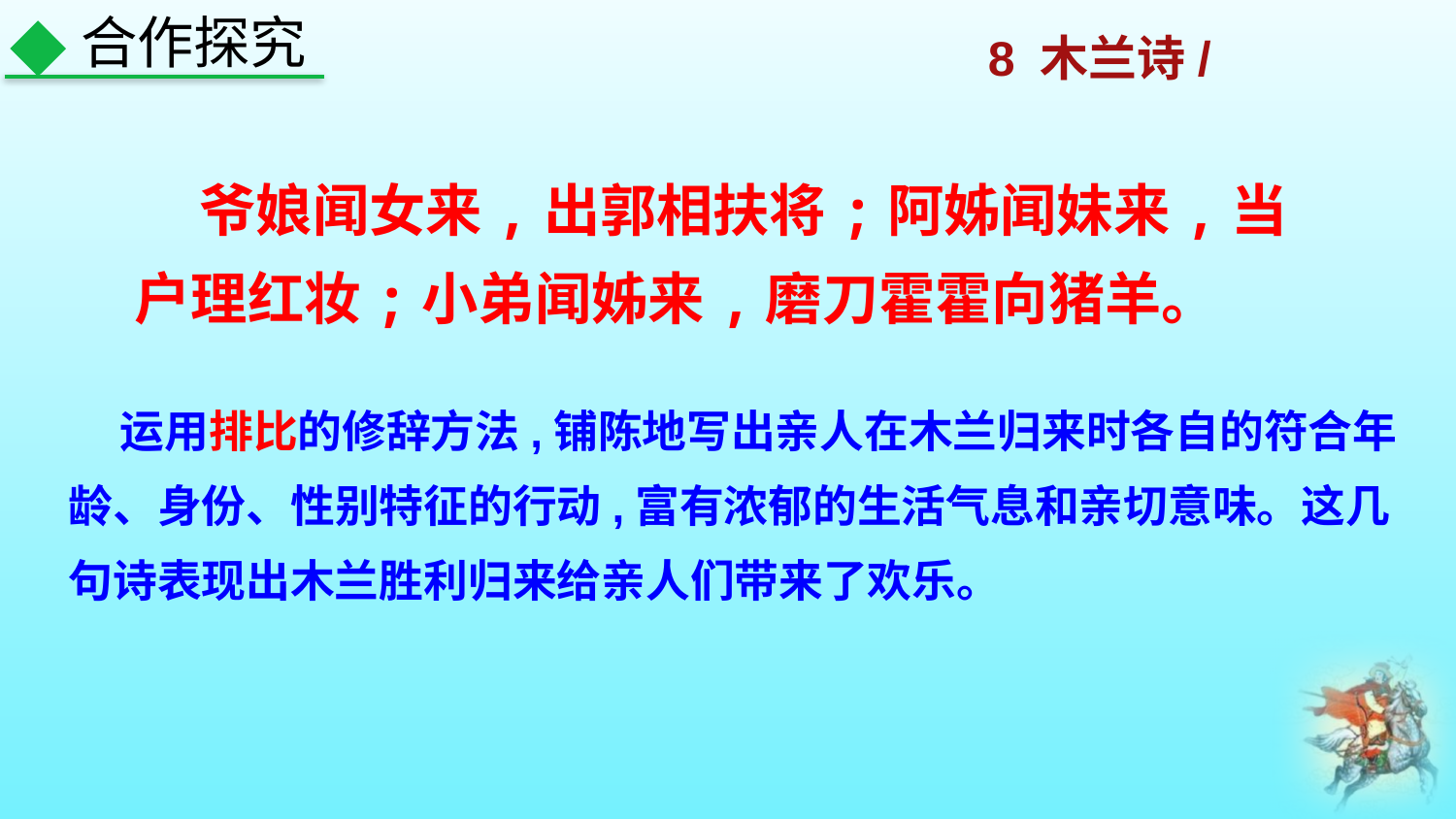

合作探究

    爷娘闻女来,出郭相扶将;阿姊闻妹来,当户理红妆;小弟闻姊来,磨刀霍霍向猪羊。
    运用排比的修辞方法,铺陈地写出亲人在木兰归来时各自的符合年龄、身份、性别特征的行动,富有浓郁的生活气息和亲切意味。这几句诗表现出木兰胜利归来给亲人们带来了欢乐。